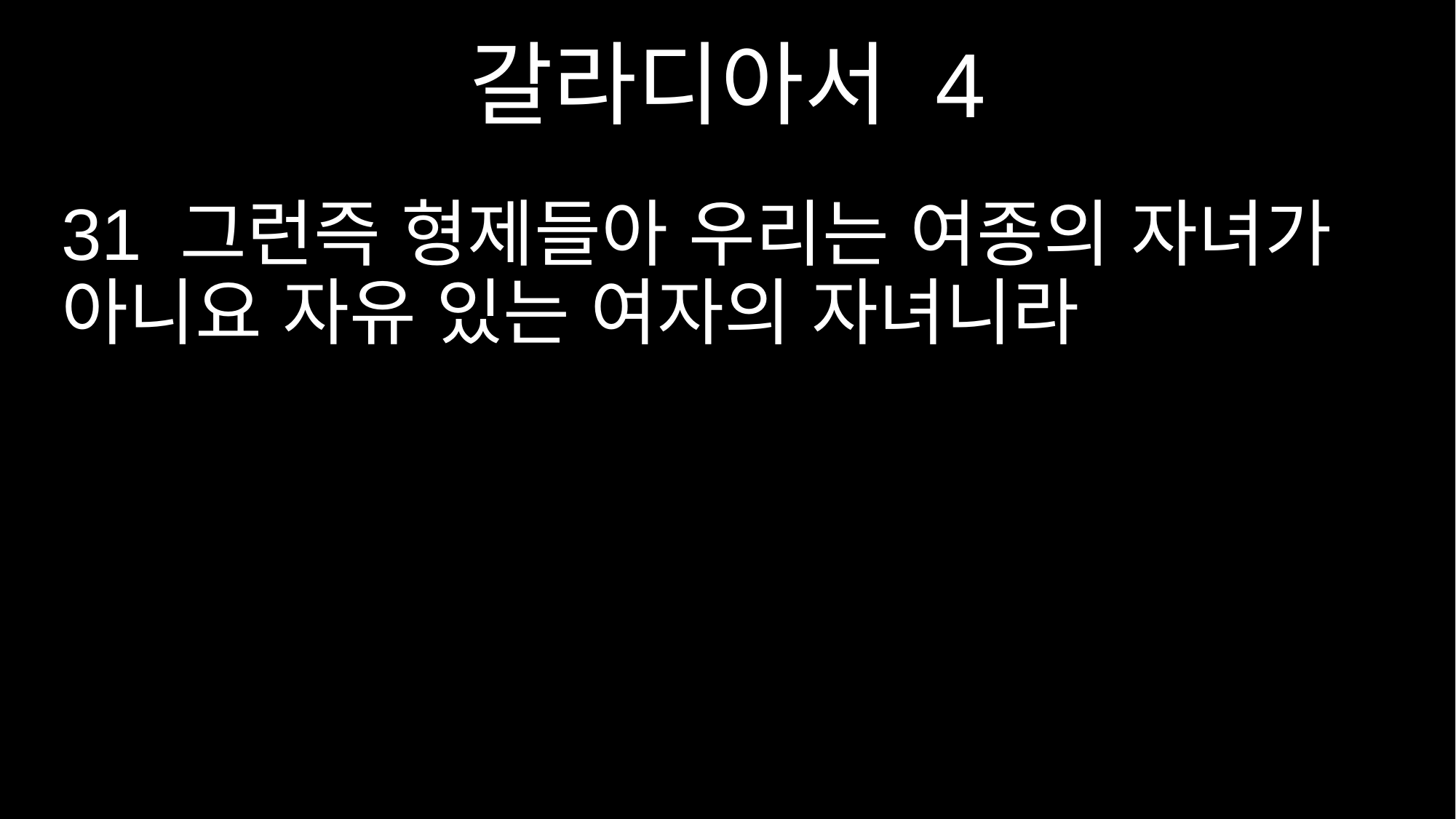

갈라디아서 4
31 그런즉 형제들아 우리는 여종의 자녀가 아니요 자유 있는 여자의 자녀니라